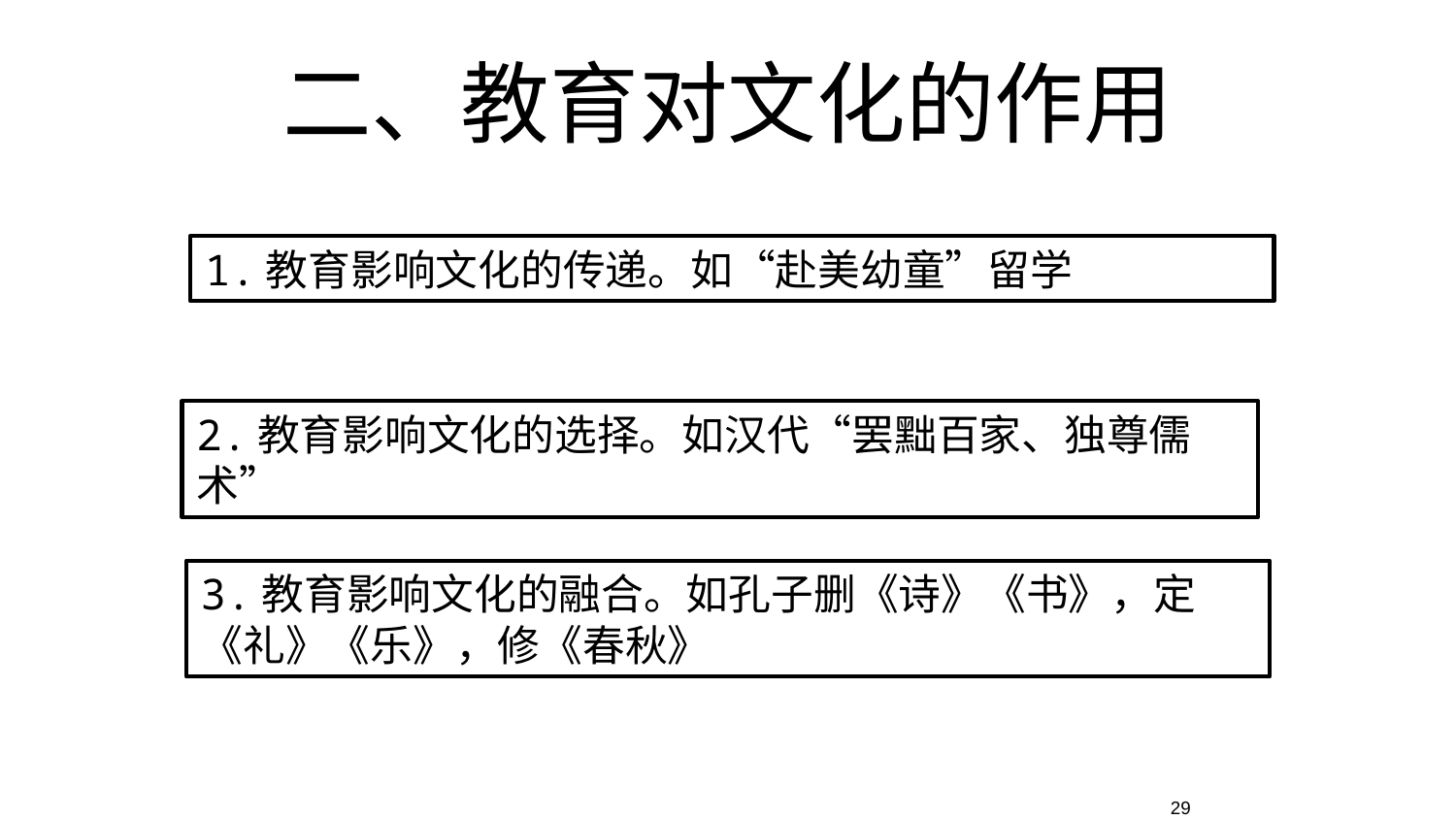

二、教育对文化的作用
1.教育影响文化的传递。如“赴美幼童”留学
2.教育影响文化的选择。如汉代“罢黜百家、独尊儒术”
3.教育影响文化的融合。如孔子删《诗》《书》，定《礼》《乐》，修《春秋》
29